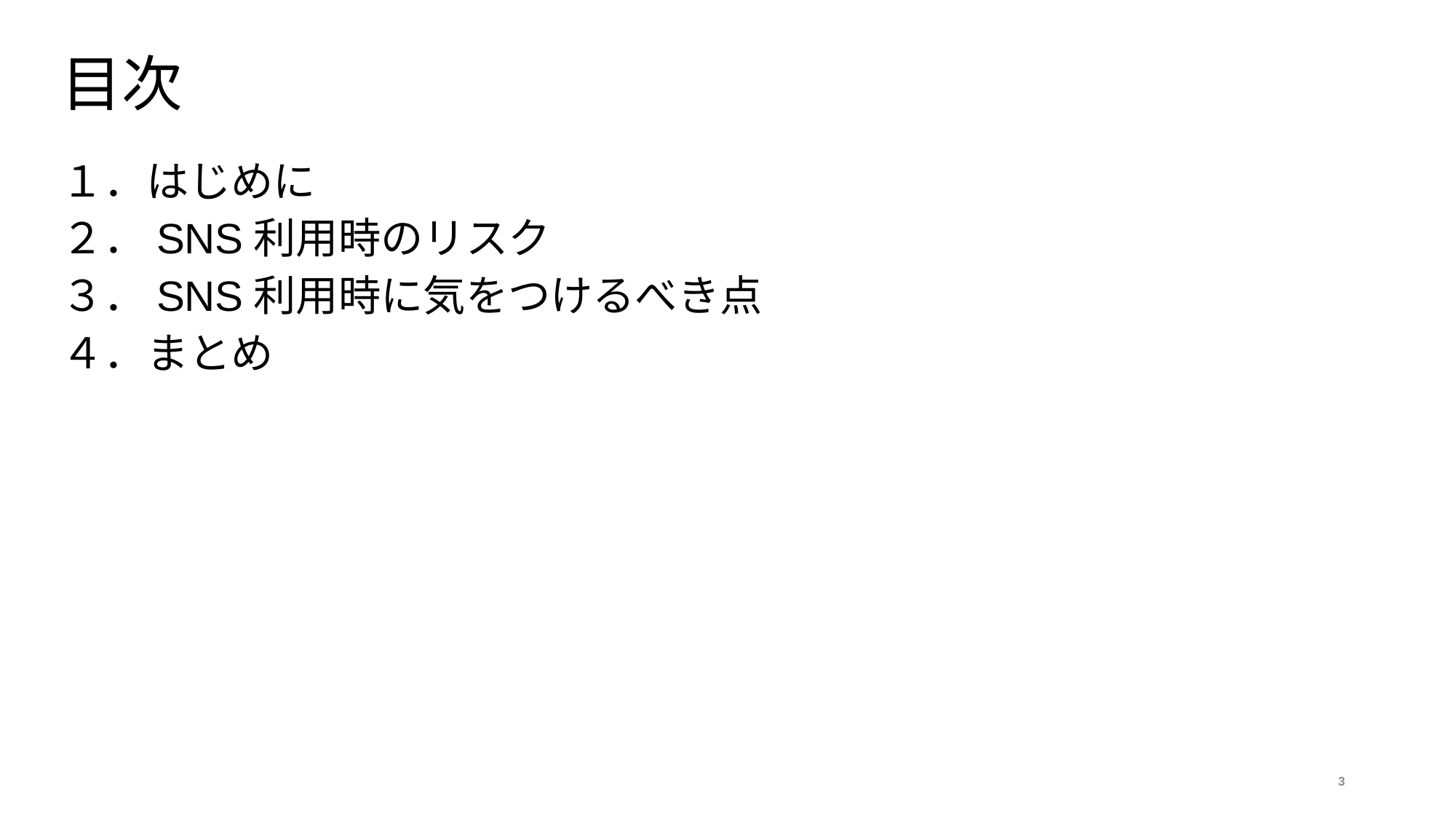

# 目次
１．はじめに
２．SNS利用時のリスク
３．SNS利用時に気をつけるべき点
４．まとめ

3